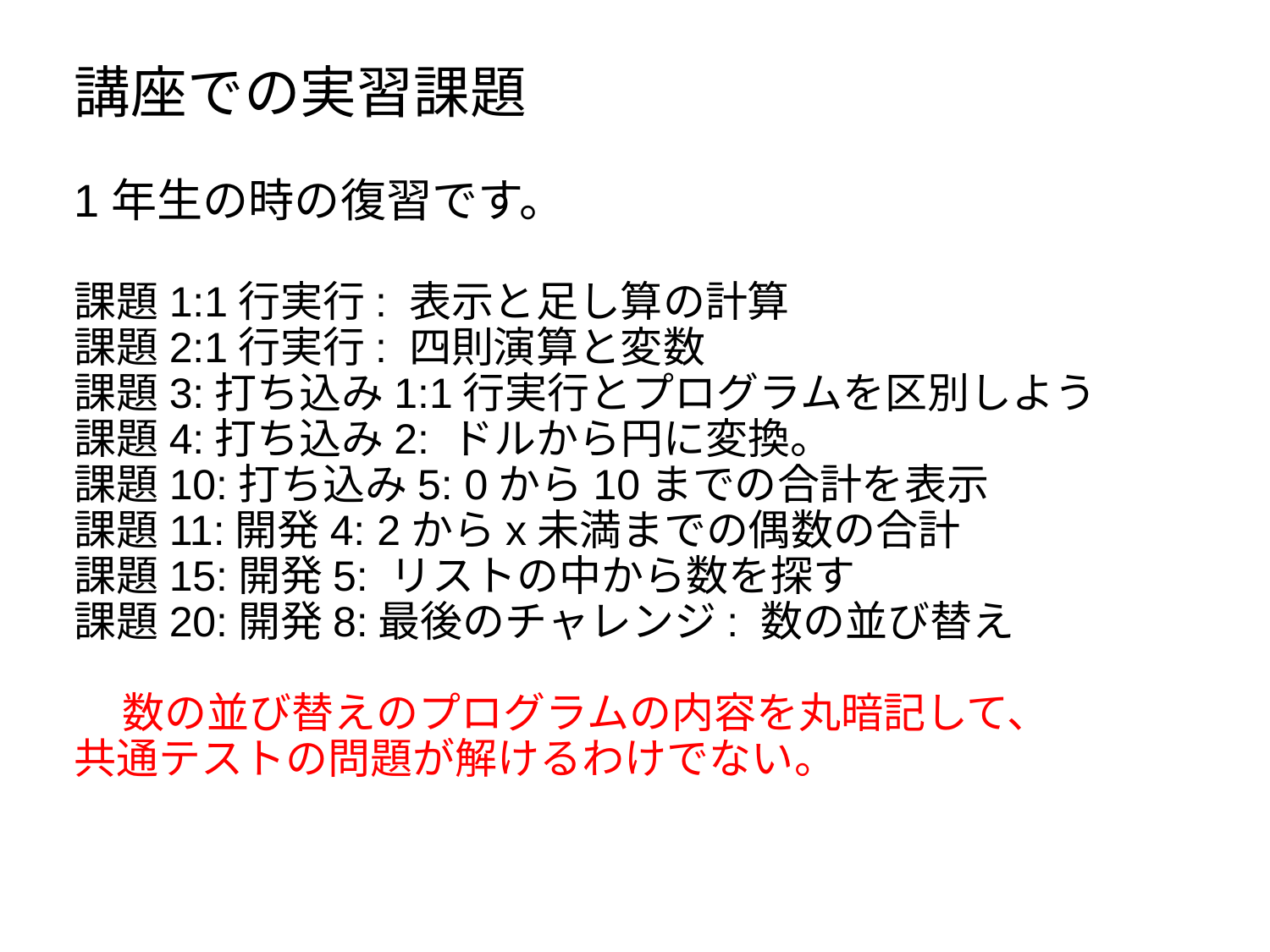

# 講座での実習課題
1年生の時の復習です。

課題1:1行実行: 表示と足し算の計算
課題2:1行実行: 四則演算と変数
課題3:打ち込み1:1行実行とプログラムを区別しよう
課題4:打ち込み2: ドルから円に変換。
課題10:打ち込み5: 0から10までの合計を表示
課題11:開発4: 2からx未満までの偶数の合計
課題15:開発5: リストの中から数を探す
課題20:開発8:最後のチャレンジ: 数の並び替え

    数の並び替えのプログラムの内容を丸暗記して、
共通テストの問題が解けるわけでない。